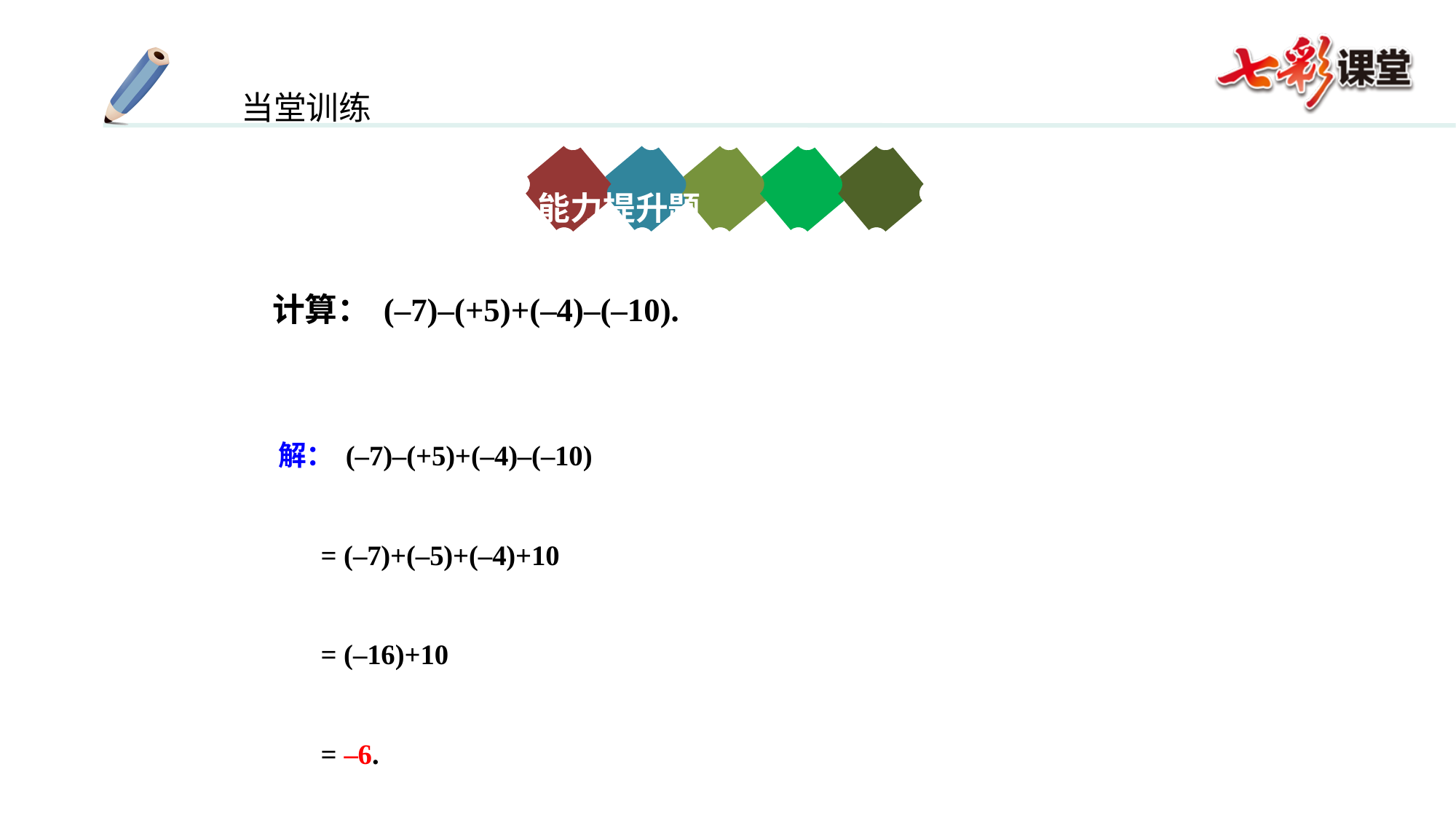

能力提升题

计算：(–7)–(+5)+(–4)–(–10).
解：(–7)–(+5)+(–4)–(–10)
      = (–7)+(–5)+(–4)+10
      = (–16)+10
      = –6.